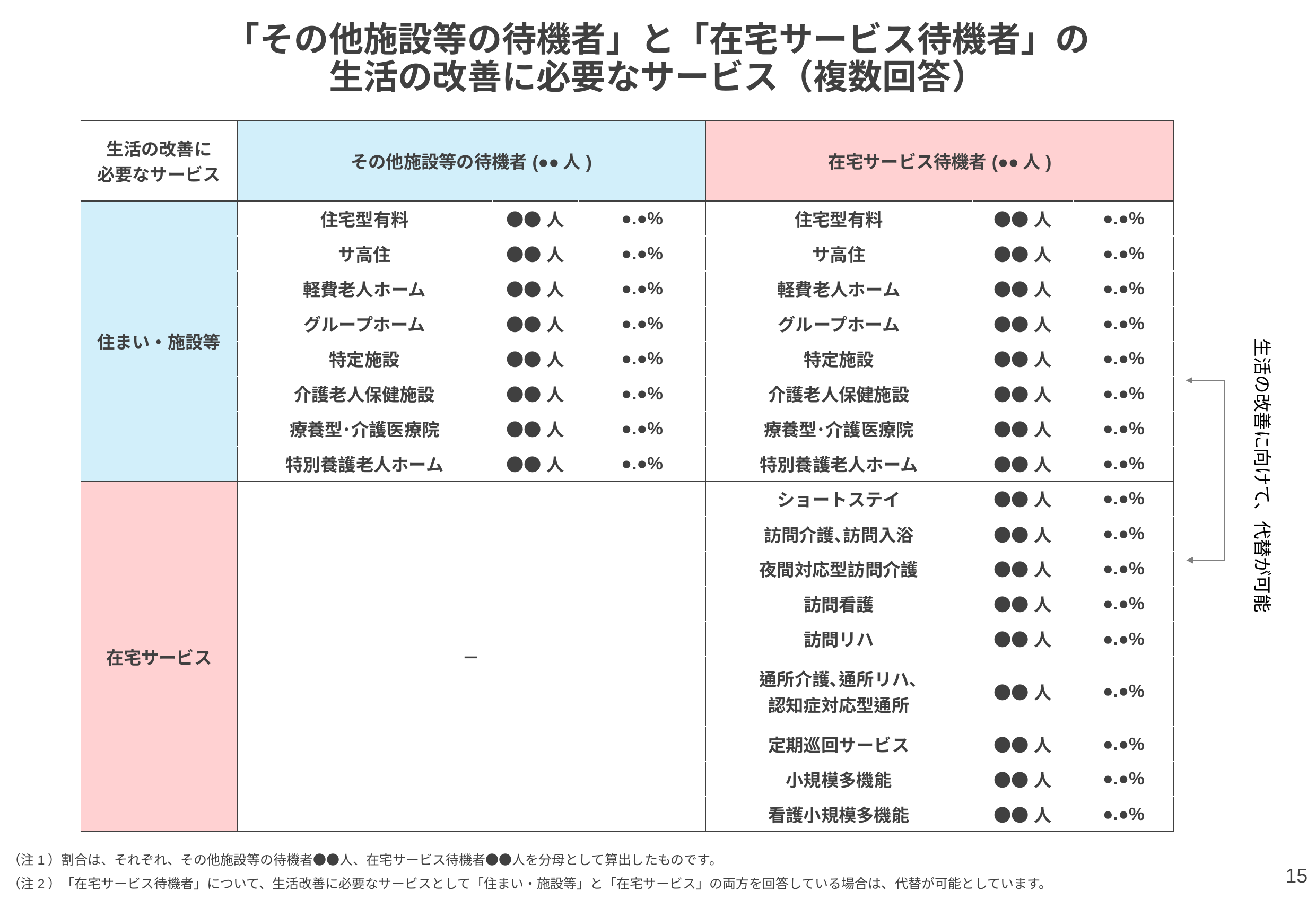

# 「その他施設等の待機者」と「在宅サービス待機者」の 生活の改善に必要なサービス（複数回答）
| 生活の改善に 必要なサービス | その他施設等の待機者(●●人) |  |  | 在宅サービス待機者(●●人) |  |  |
| --- | --- | --- | --- | --- | --- | --- |
| 住まい・施設等 | 住宅型有料 | ●●人 | ●.●% | 住宅型有料 | ●●人 | ●.●% |
|  | サ高住 | ●●人 | ●.●% | サ高住 | ●●人 | ●.●% |
|  | 軽費老人ホーム | ●●人 | ●.●% | 軽費老人ホーム | ●●人 | ●.●% |
|  | グループホーム | ●●人 | ●.●% | グループホーム | ●●人 | ●.●% |
|  | 特定施設 | ●●人 | ●.●% | 特定施設 | ●●人 | ●.●% |
|  | 介護老人保健施設 | ●●人 | ●.●% | 介護老人保健施設 | ●●人 | ●.●% |
|  | 療養型･介護医療院 | ●●人 | ●.●% | 療養型･介護医療院 | ●●人 | ●.●% |
|  | 特別養護老人ホーム | ●●人 | ●.●% | 特別養護老人ホーム | ●●人 | ●.●% |
| 在宅サービス | － |  |  | ショートステイ | ●●人 | ●.●% |
|  |  |  |  | 訪問介護､訪問入浴 | ●●人 | ●.●% |
|  |  |  |  | 夜間対応型訪問介護 | ●●人 | ●.●% |
|  |  |  |  | 訪問看護 | ●●人 | ●.●% |
|  |  |  |  | 訪問リハ | ●●人 | ●.●% |
|  |  |  |  | 通所介護､通所リハ､ 認知症対応型通所 | ●●人 | ●.●% |
|  |  |  |  | 定期巡回サービス | ●●人 | ●.●% |
|  |  |  |  | 小規模多機能 | ●●人 | ●.●% |
|  |  |  |  | 看護小規模多機能 | ●●人 | ●.●% |
生活の改善に向けて、代替が可能

（注1）割合は、それぞれ、その他施設等の待機者●●人、在宅サービス待機者●●人を分母として算出したものです。
15
（注2）「在宅サービス待機者」について、生活改善に必要なサービスとして「住まい・施設等」と「在宅サービス」の両方を回答している場合は、代替が可能としています。